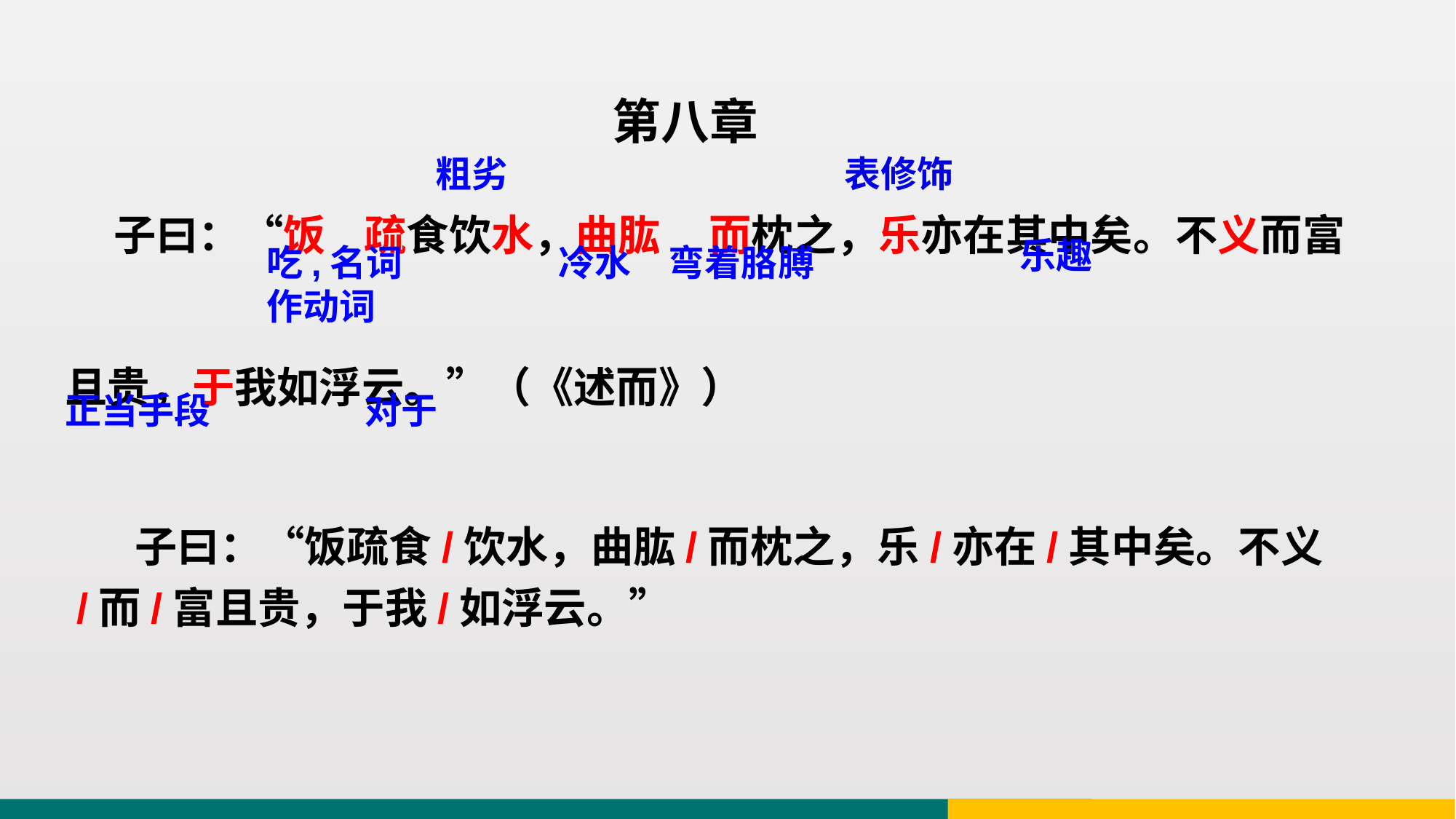

第八章
    子曰：“饭    疏食饮水，曲肱     而枕之，乐亦在其中矣。不义而富且贵，于我如浮云。”（《述而》）
表修饰
粗劣
乐趣
冷水
弯着胳膊
吃,名词作动词
对于
正当手段
     子曰：“饭疏食/饮水，曲肱/而枕之，乐/亦在/其中矣。不义/而/富且贵，于我/如浮云。”